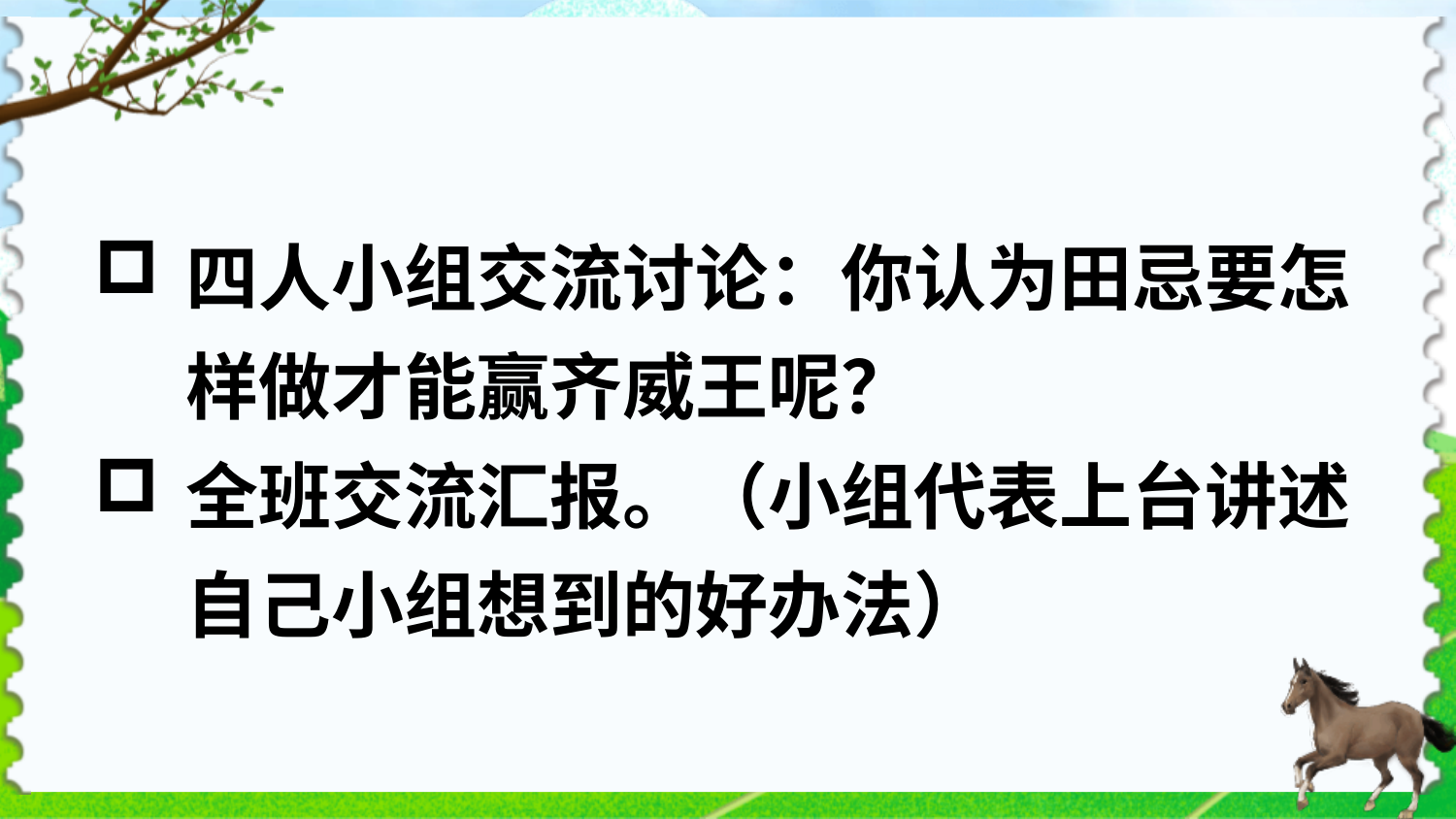

四人小组交流讨论：你认为田忌要怎样做才能赢齐威王呢？
全班交流汇报。（小组代表上台讲述自己小组想到的好办法）